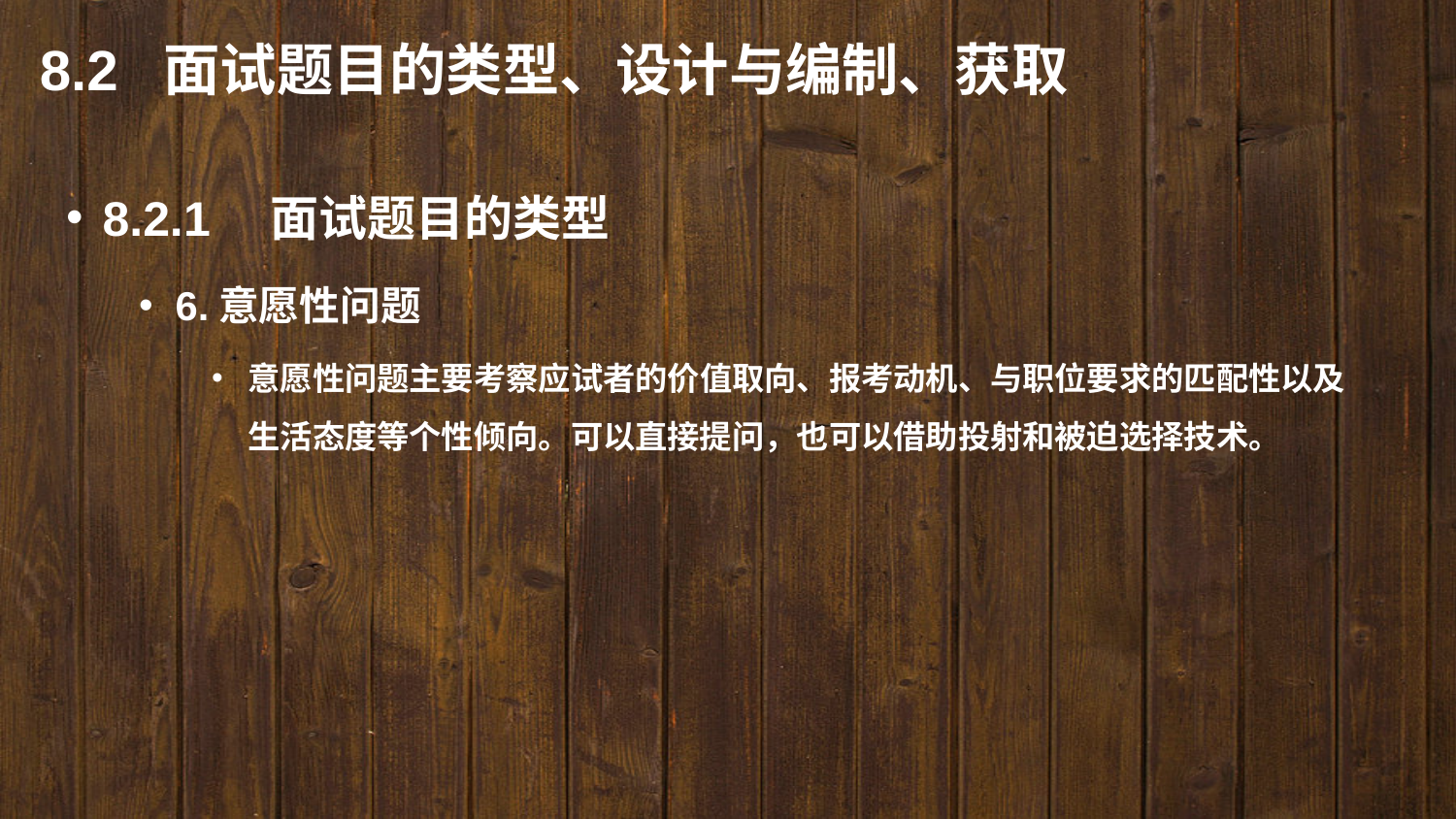

8.2  面试题目的类型、设计与编制、获取
8.2.1　面试题目的类型
6.意愿性问题
意愿性问题主要考察应试者的价值取向、报考动机、与职位要求的匹配性以及生活态度等个性倾向。可以直接提问，也可以借助投射和被迫选择技术。